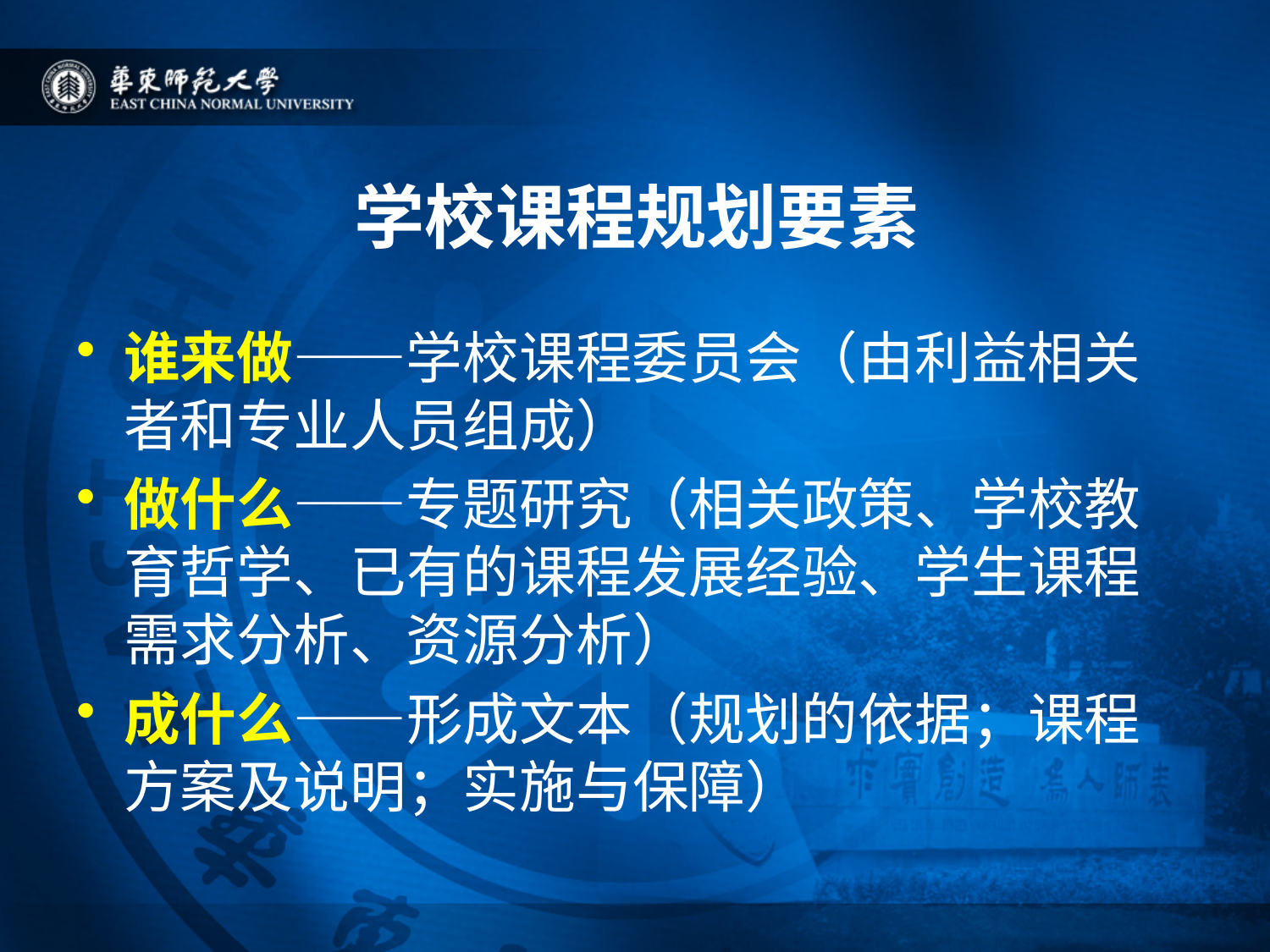

# 学校课程规划要素
谁来做——学校课程委员会（由利益相关者和专业人员组成）
做什么——专题研究（相关政策、学校教育哲学、已有的课程发展经验、学生课程需求分析、资源分析）
成什么——形成文本（规划的依据；课程方案及说明；实施与保障）